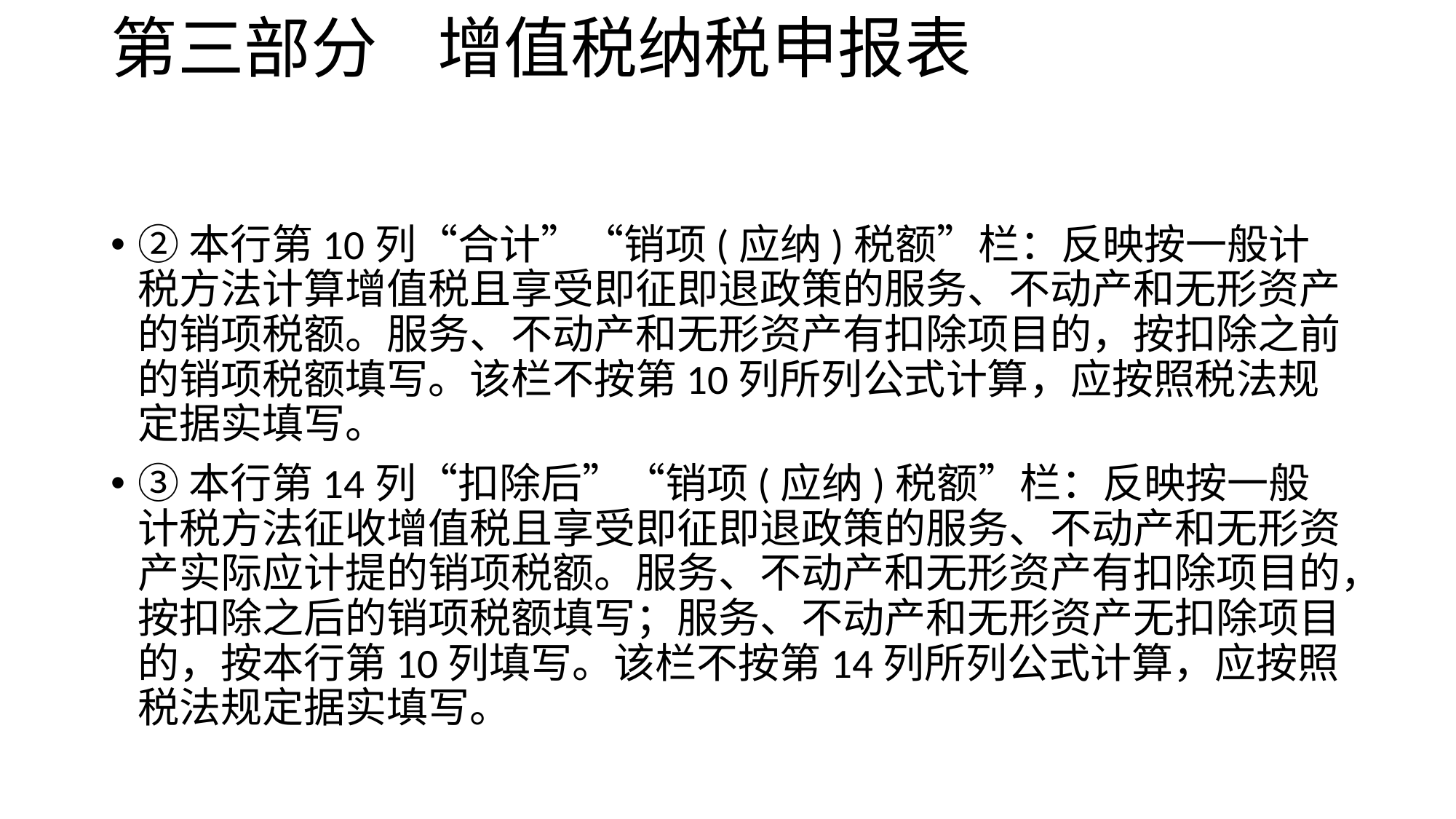

# 第三部分    增值税纳税申报表

②本行第10列“合计”“销项(应纳)税额”栏：反映按一般计税方法计算增值税且享受即征即退政策的服务、不动产和无形资产的销项税额。服务、不动产和无形资产有扣除项目的，按扣除之前的销项税额填写。该栏不按第10列所列公式计算，应按照税法规定据实填写。
③本行第14列“扣除后”“销项(应纳)税额”栏：反映按一般计税方法征收增值税且享受即征即退政策的服务、不动产和无形资产实际应计提的销项税额。服务、不动产和无形资产有扣除项目的，按扣除之后的销项税额填写；服务、不动产和无形资产无扣除项目的，按本行第10列填写。该栏不按第14列所列公式计算，应按照税法规定据实填写。